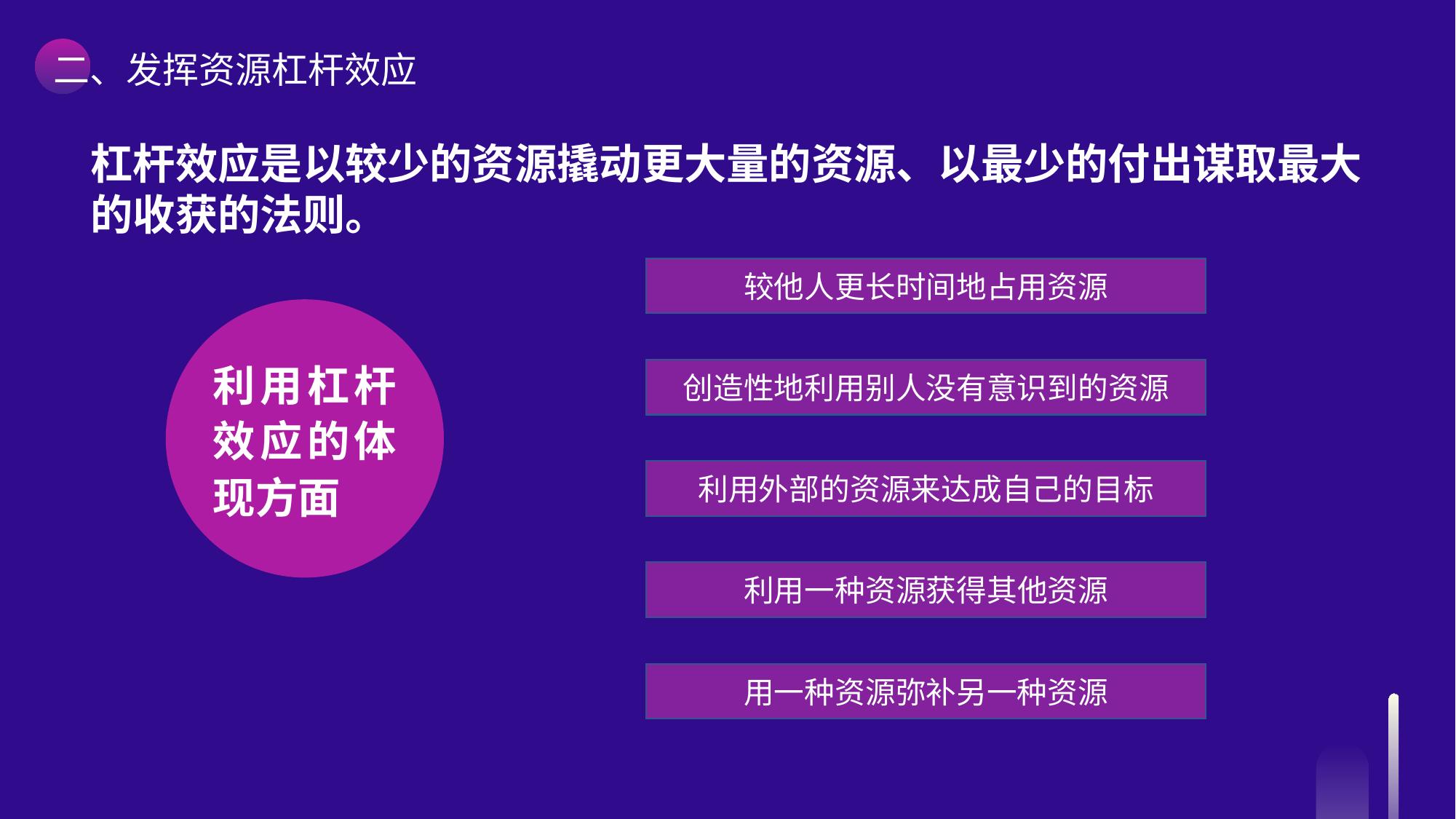

二、发挥资源杠杆效应
杠杆效应是以较少的资源撬动更大量的资源、以最少的付出谋取最大的收获的法则。
较他人更长时间地占用资源
创造性地利用别人没有意识到的资源
利用外部的资源来达成自己的目标
利用一种资源获得其他资源
用一种资源弥补另一种资源

利用杠杆效应的体现方面